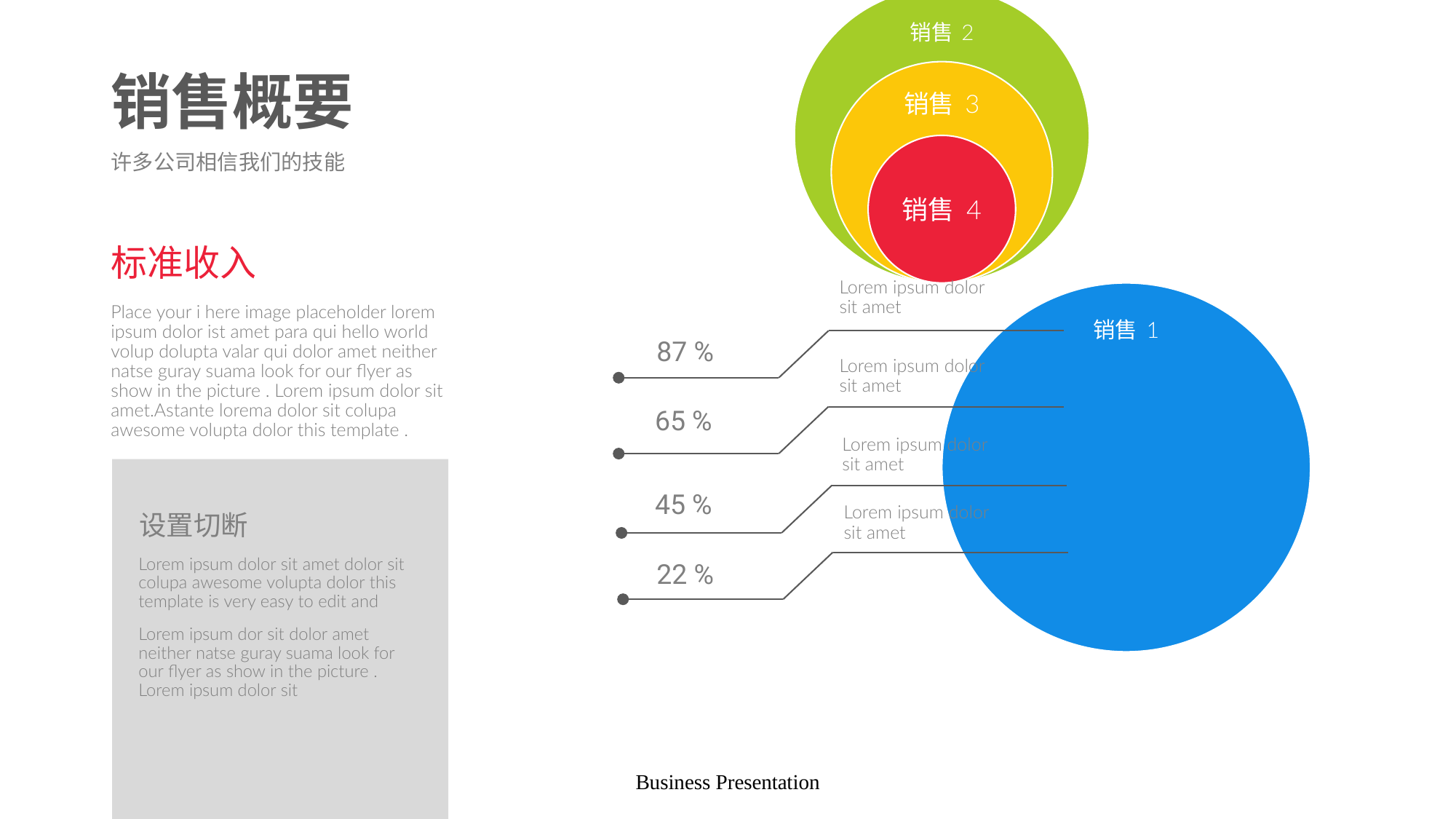

# 销售概要
许多公司相信我们的技能
标准收入
Lorem ipsum dolor sit amet
销售 1
销售 2
销售 3
销售 4
Place your i here image placeholder lorem ipsum dolor ist amet para qui hello world volup dolupta valar qui dolor amet neither natse guray suama look for our flyer as show in the picture . Lorem ipsum dolor sit amet.Astante lorema dolor sit colupa awesome volupta dolor this template .

87 %
Lorem ipsum dolor sit amet
65 %

Lorem ipsum dolor sit amet

45 %

Lorem ipsum dolor sit amet
设置切断
Lorem ipsum dolor sit amet dolor sit colupa awesome volupta dolor this template is very easy to edit and
Lorem ipsum dor sit dolor amet neither natse guray suama look for our flyer as show in the picture . Lorem ipsum dolor sit

22 %
Business Presentation
65